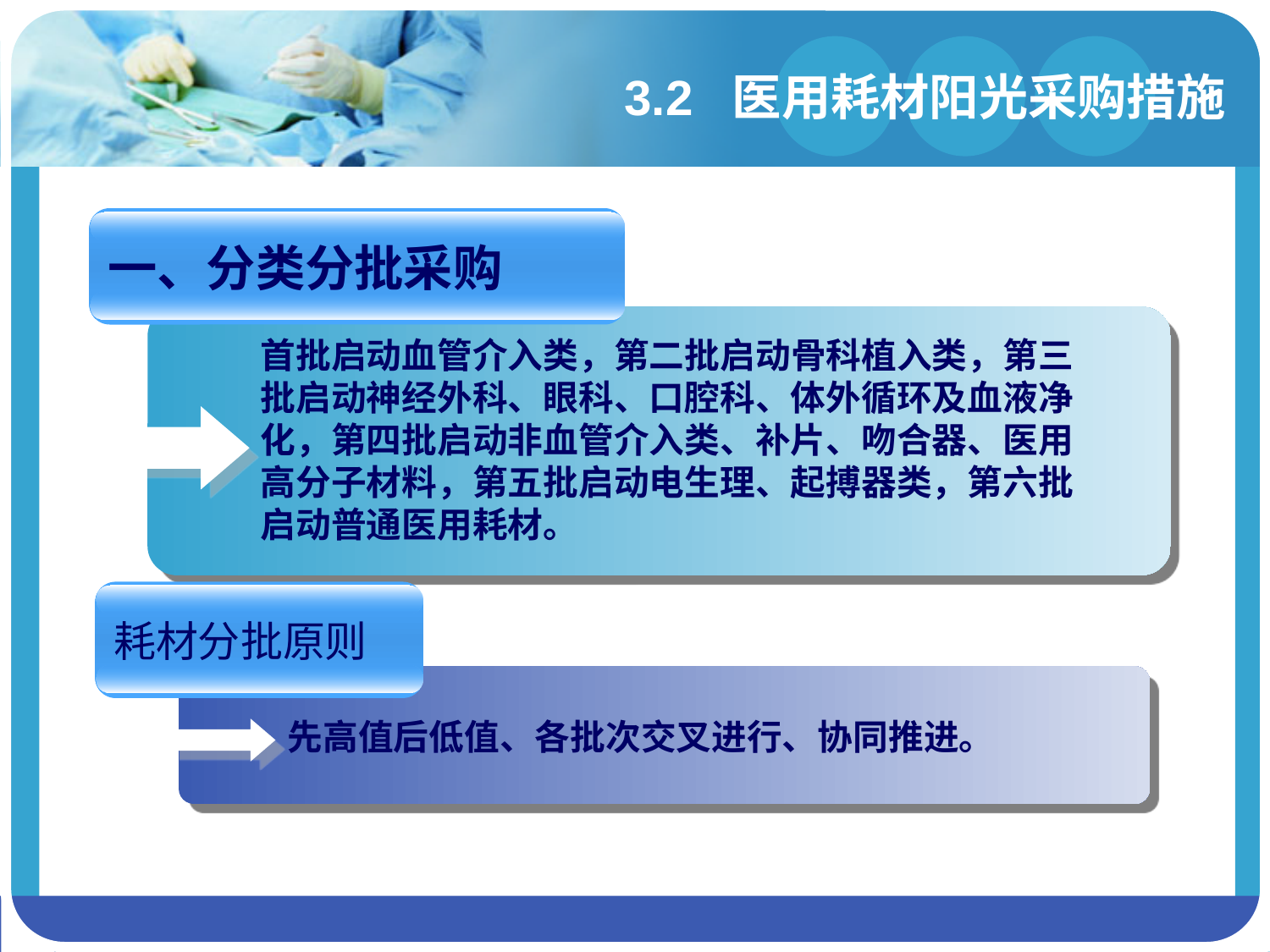

# 3.2  医用耗材阳光采购措施
一、分类分批采购

首批启动血管介入类，第二批启动骨科植入类，第三批启动神经外科、眼科、口腔科、体外循环及血液净化，第四批启动非血管介入类、补片、吻合器、医用高分子材料，第五批启动电生理、起搏器类，第六批启动普通医用耗材。
耗材分批原则

先高值后低值、各批次交叉进行、协同推进。